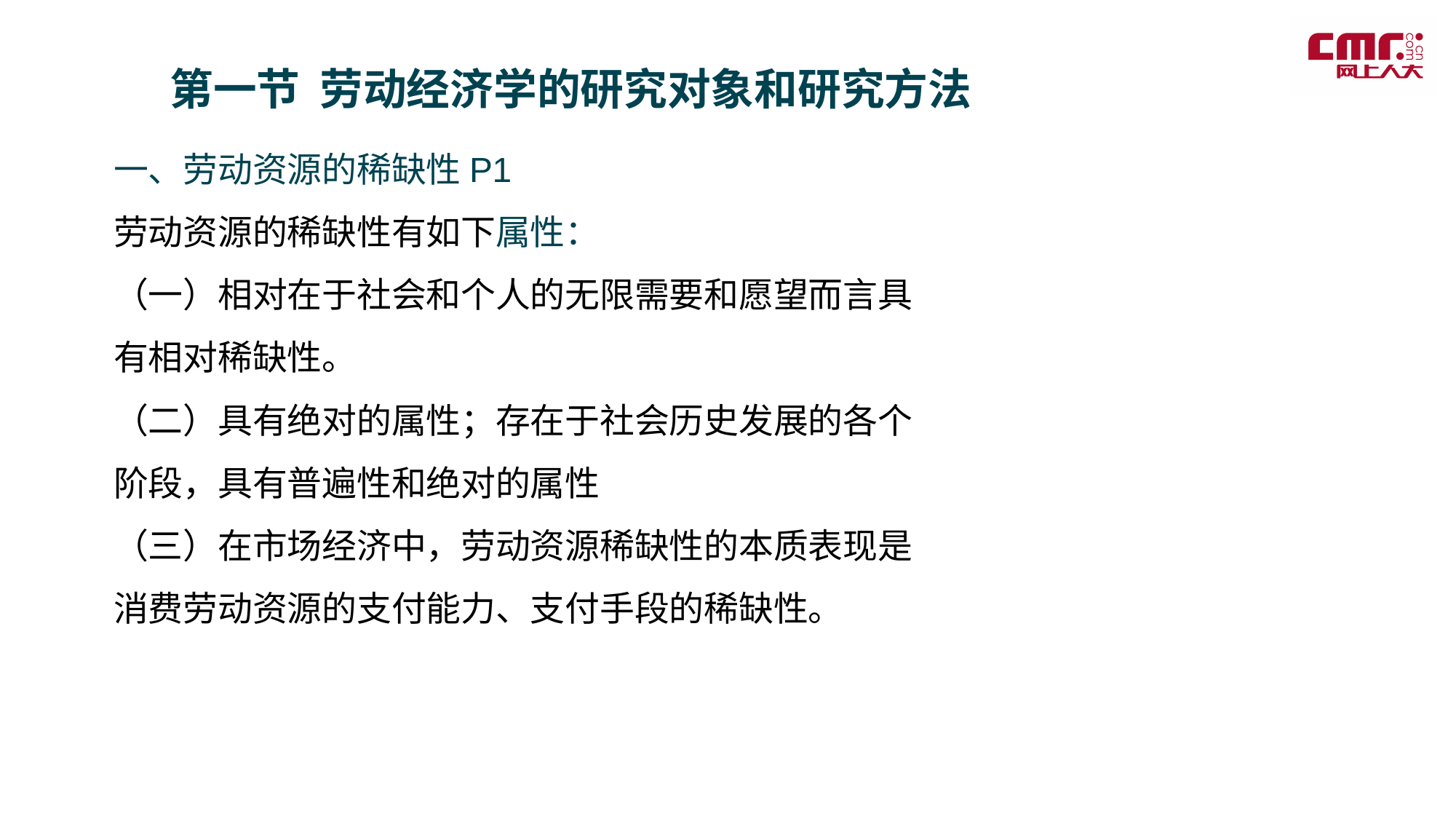

第一节  劳动经济学的研究对象和研究方法
一、劳动资源的稀缺性P1
劳动资源的稀缺性有如下属性：
（一）相对在于社会和个人的无限需要和愿望而言具有相对稀缺性。
（二）具有绝对的属性；存在于社会历史发展的各个阶段，具有普遍性和绝对的属性
（三）在市场经济中，劳动资源稀缺性的本质表现是消费劳动资源的支付能力、支付手段的稀缺性。